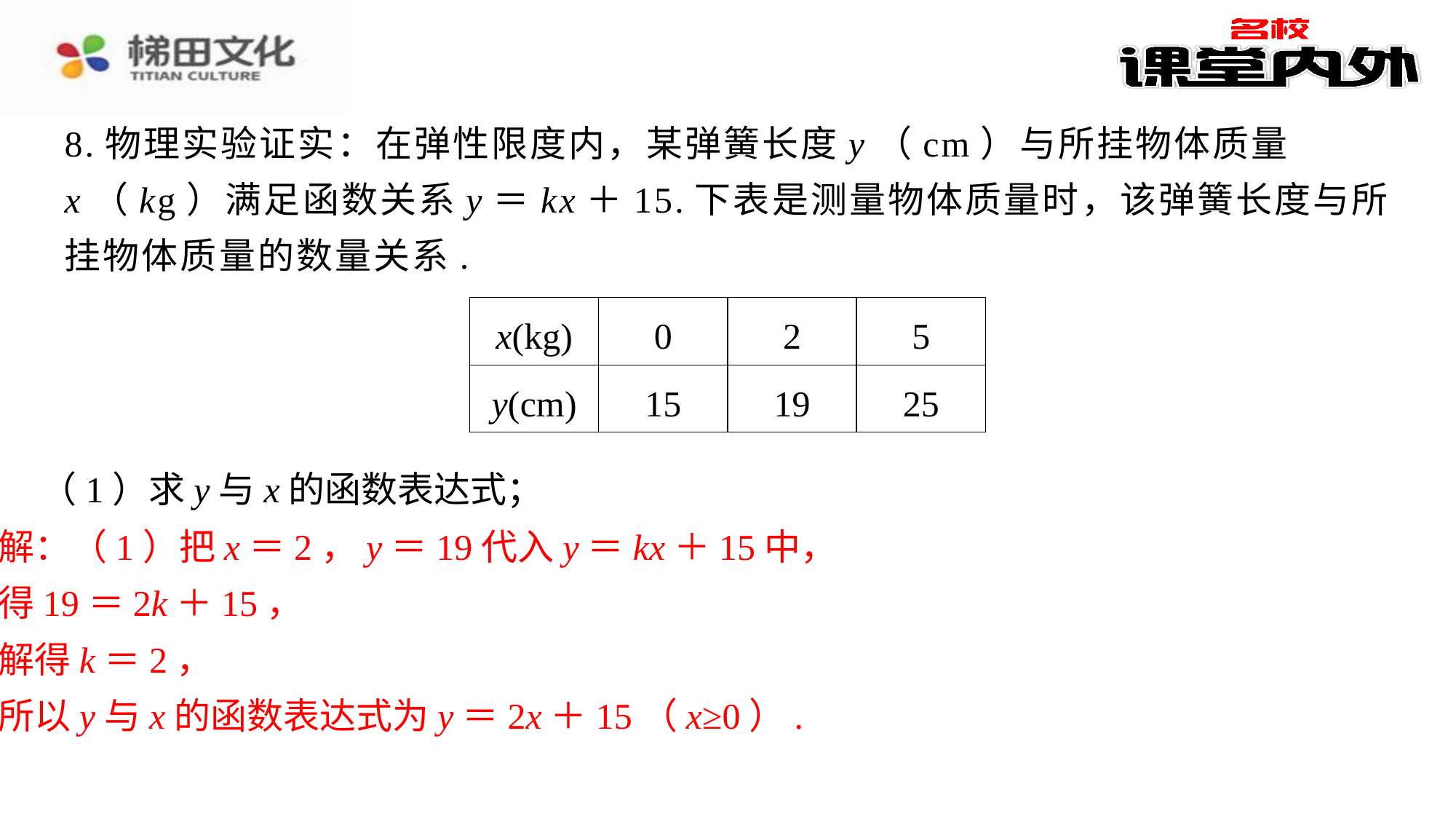

8.物理实验证实：在弹性限度内，某弹簧长度y（cm）与所挂物体质量x（kg）满足函数关系y＝kx＋15.下表是测量物体质量时，该弹簧长度与所挂物体质量的数量关系.
| x(kg) | 0 | 2 | 5 |
| --- | --- | --- | --- |
| y(cm) | 15 | 19 | 25 |
（1）求y与x的函数表达式；
解：（1）把x＝2，y＝19代入y＝kx＋15中，
得19＝2k＋15，
解得k＝2，
所以y与x的函数表达式为y＝2x＋15（x≥0）.